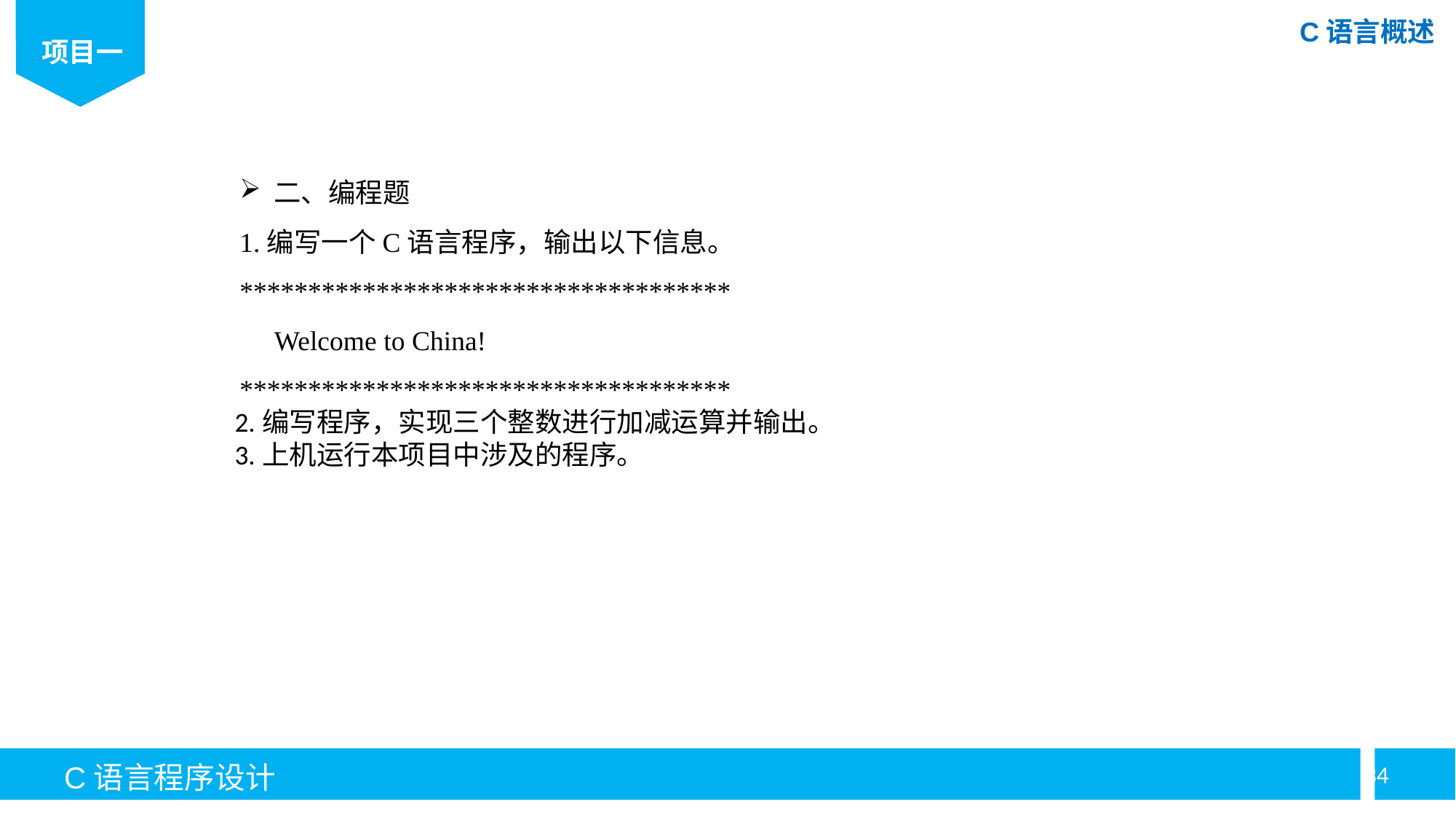

二、编程题
1.编写一个C语言程序，输出以下信息。
************************************
     Welcome to China!
************************************
        2.编写程序，实现三个整数进行加减运算并输出。
        3.上机运行本项目中涉及的程序。